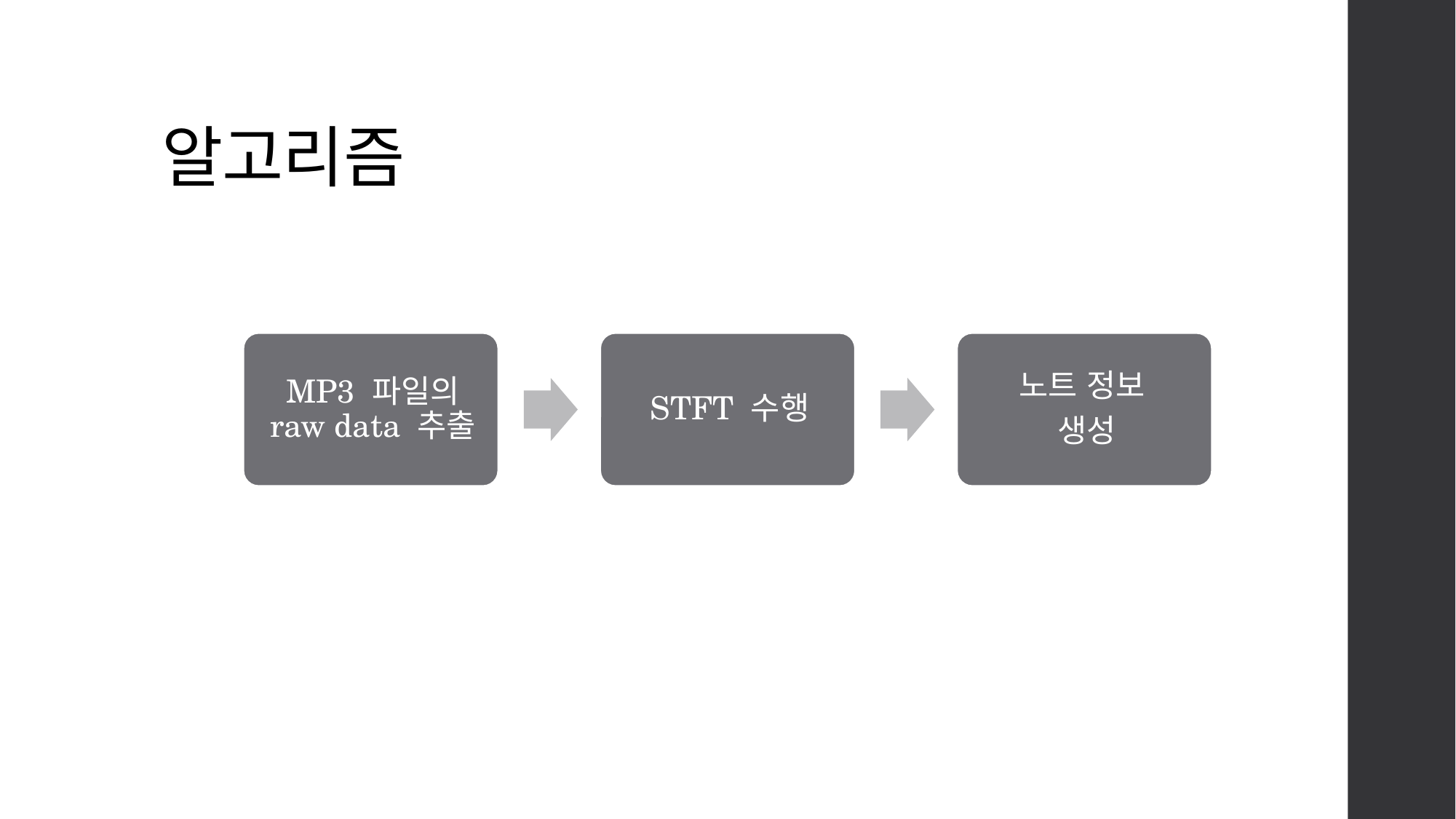

# 알고리즘
MP3 파일의 raw data 추출

STFT 수행

노트 정보
생성